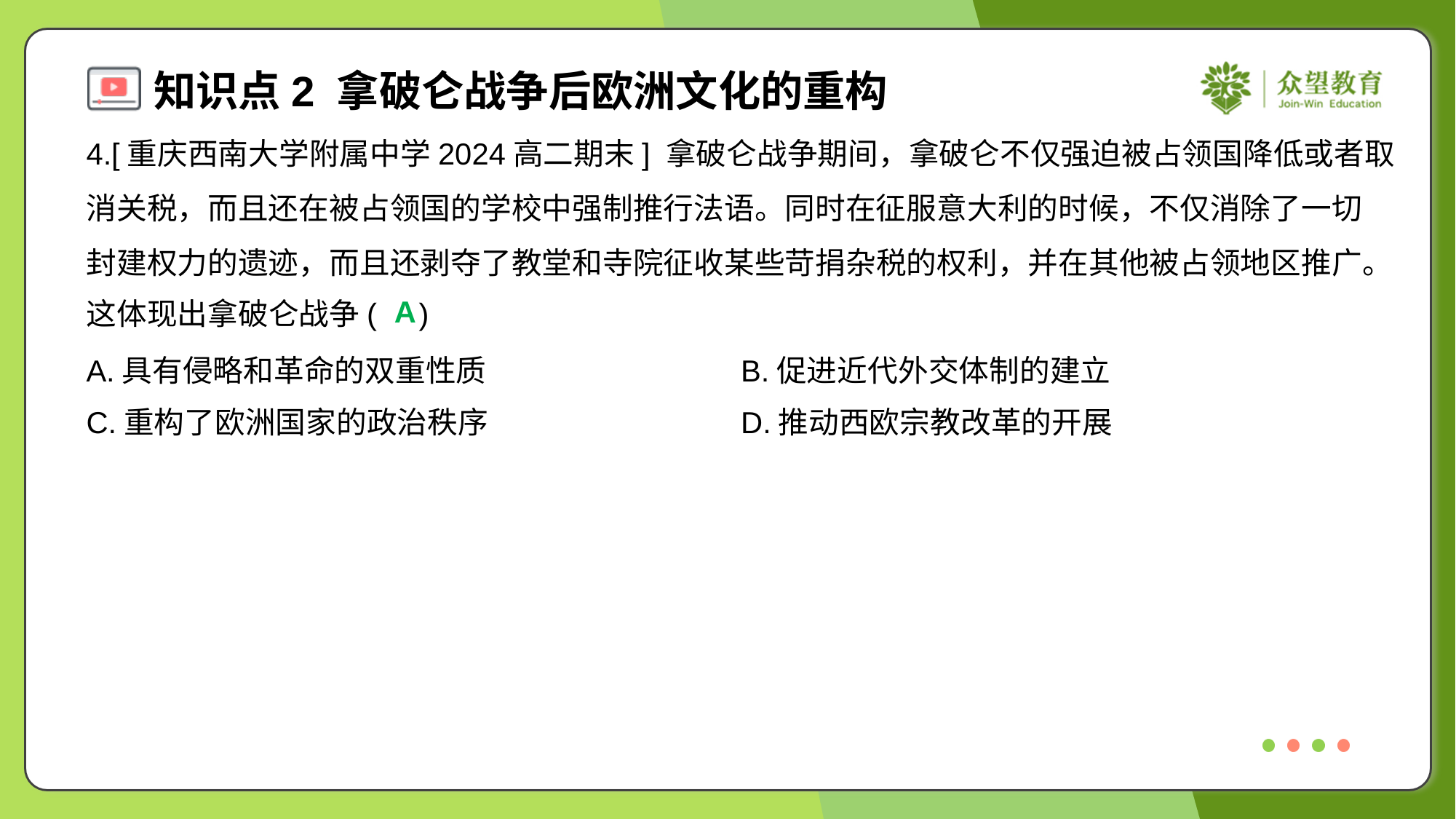

4.[重庆西南大学附属中学2024高二期末] 拿破仑战争期间，拿破仑不仅强迫被占领国降低或者取
消关税，而且还在被占领国的学校中强制推行法语。同时在征服意大利的时候，不仅消除了一切
封建权力的遗迹，而且还剥夺了教堂和寺院征收某些苛捐杂税的权利，并在其他被占领地区推广。
这体现出拿破仑战争(     )
A
A.具有侵略和革命的双重性质	B.促进近代外交体制的建立
C.重构了欧洲国家的政治秩序	D.推动西欧宗教改革的开展